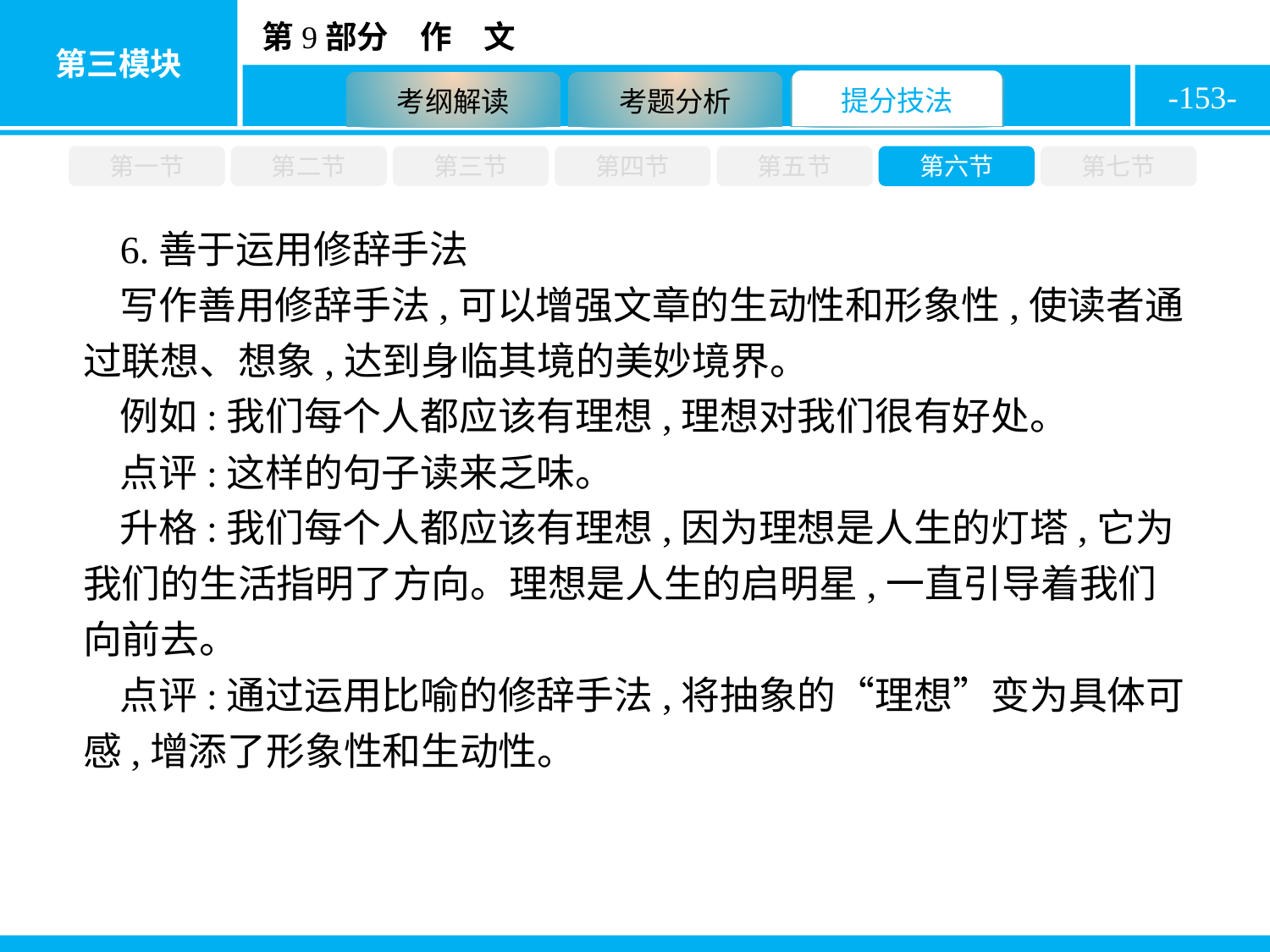

-153-
第一节
第二节
第三节
第四节
第五节
第六节
第七节
6.善于运用修辞手法
写作善用修辞手法,可以增强文章的生动性和形象性,使读者通过联想、想象,达到身临其境的美妙境界。
例如:我们每个人都应该有理想,理想对我们很有好处。
点评:这样的句子读来乏味。
升格:我们每个人都应该有理想,因为理想是人生的灯塔,它为我们的生活指明了方向。理想是人生的启明星,一直引导着我们向前去。
点评:通过运用比喻的修辞手法,将抽象的“理想”变为具体可感,增添了形象性和生动性。